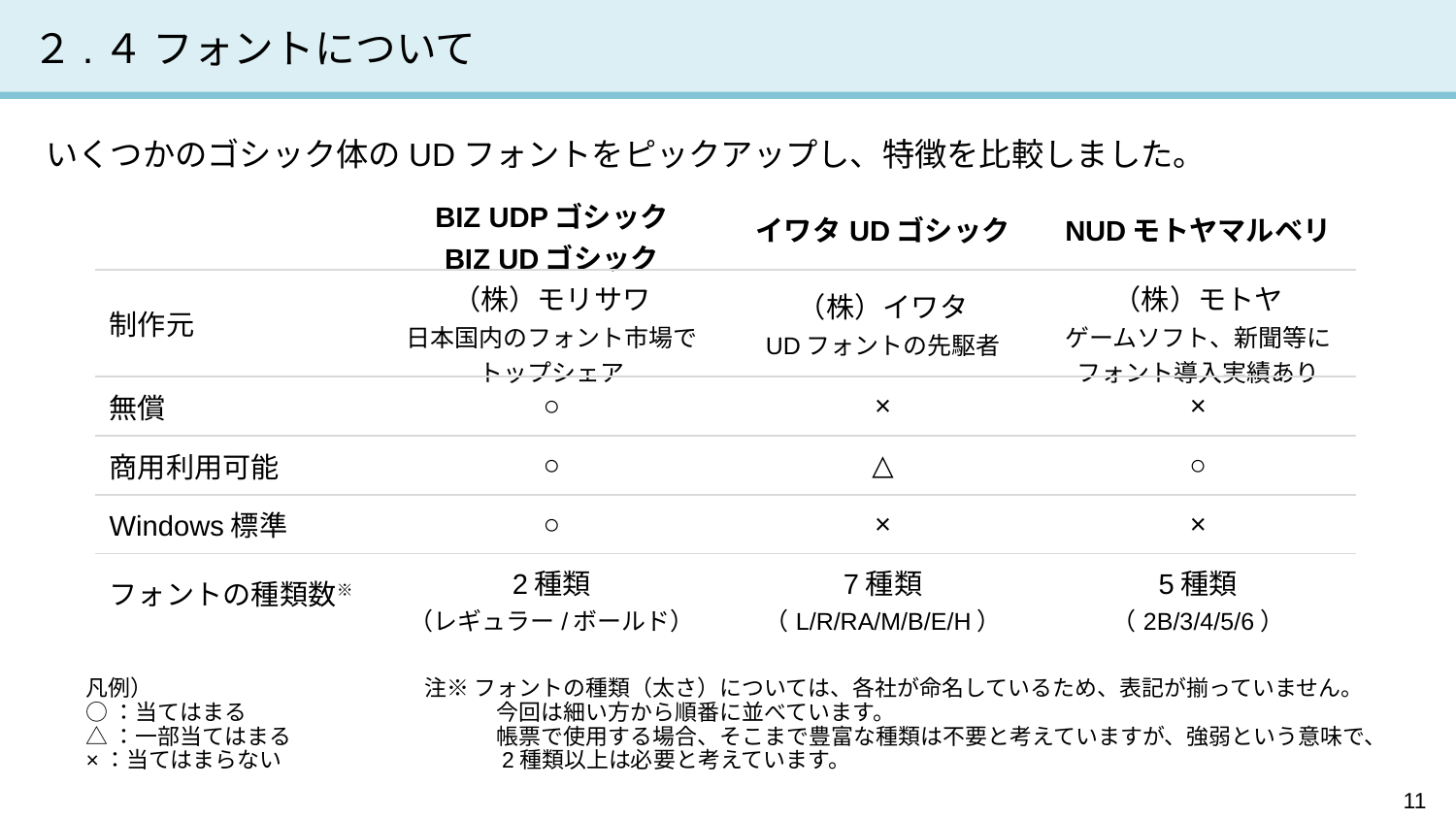

# ２.４ フォントについて
いくつかのゴシック体のUDフォントをピックアップし、特徴を比較しました。
|  | BIZ UDPゴシック BIZ UDゴシック | イワタUDゴシック | NUDモトヤマルベリ |
| --- | --- | --- | --- |
| 制作元 | （株）モリサワ 日本国内のフォント市場で トップシェア | （株）イワタ UDフォントの先駆者 | （株）モトヤ ゲームソフト、新聞等に フォント導入実績あり |
| 無償 | ○ | × | × |
| 商用利用可能 | ○ | △ | ○ |
| Windows標準 | ○ | × | × |
| フォントの種類数※ | 2種類 （レギュラー/ボールド） | 7種類 （L/R/RA/M/B/E/H） | 5種類 （2B/3/4/5/6） |
凡例）
○：当てはまる
△：一部当てはまる
×：当てはまらない
注※ フォントの種類（太さ）については、各社が命名しているため、表記が揃っていません。
　 　　今回は細い方から順番に並べています。
　 　　帳票で使用する場合、そこまで豊富な種類は不要と考えていますが、強弱という意味で、
　 　　2種類以上は必要と考えています。